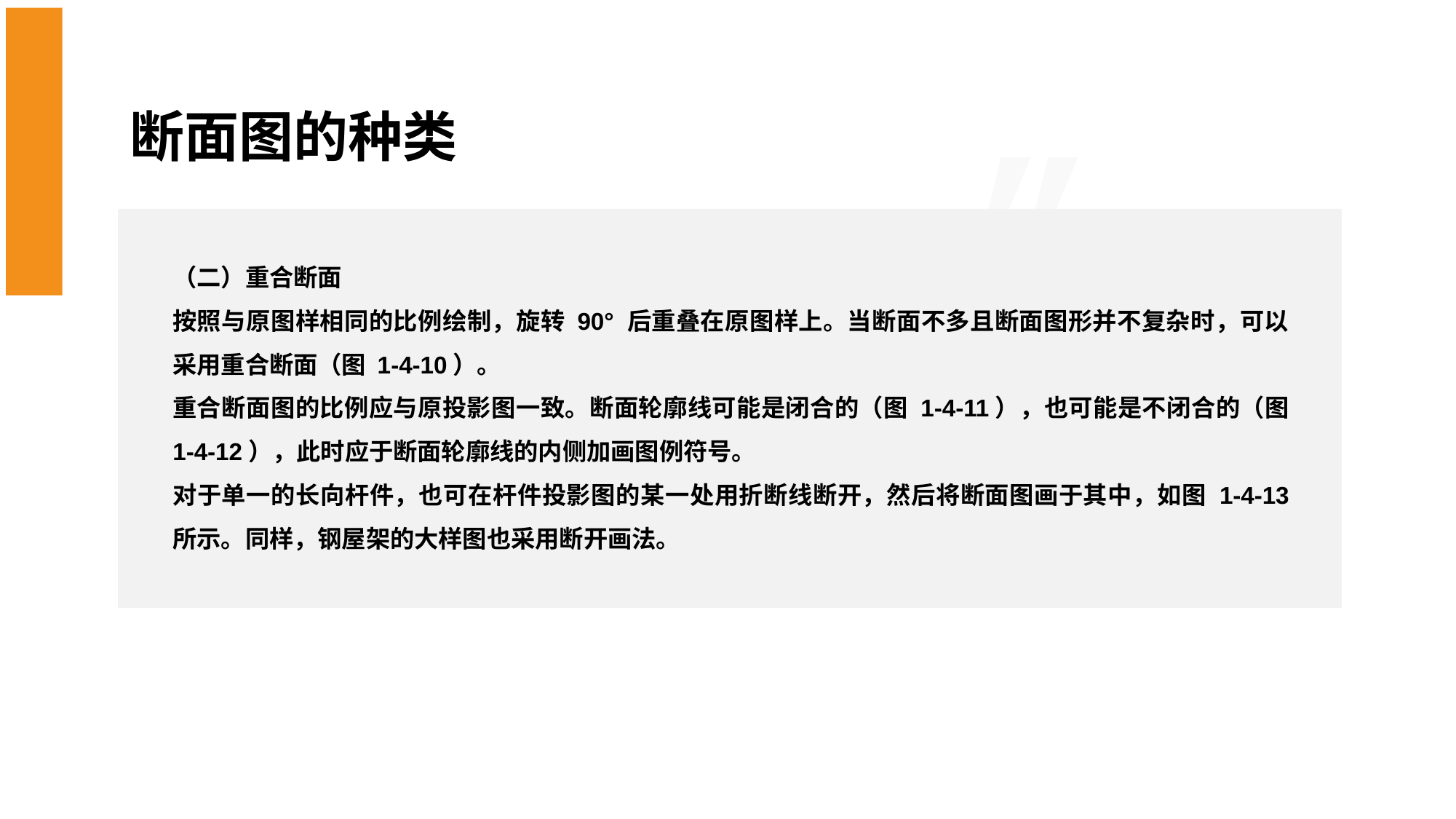

断面图的种类

（二）重合断面
按照与原图样相同的比例绘制，旋转 90° 后重叠在原图样上。当断面不多且断面图形并不复杂时，可以采用重合断面（图 1-4-10）。
重合断面图的比例应与原投影图一致。断面轮廓线可能是闭合的（图 1-4-11），也可能是不闭合的（图 1-4-12），此时应于断面轮廓线的内侧加画图例符号。
对于单一的长向杆件，也可在杆件投影图的某一处用折断线断开，然后将断面图画于其中，如图 1-4-13 所示。同样，钢屋架的大样图也采用断开画法。